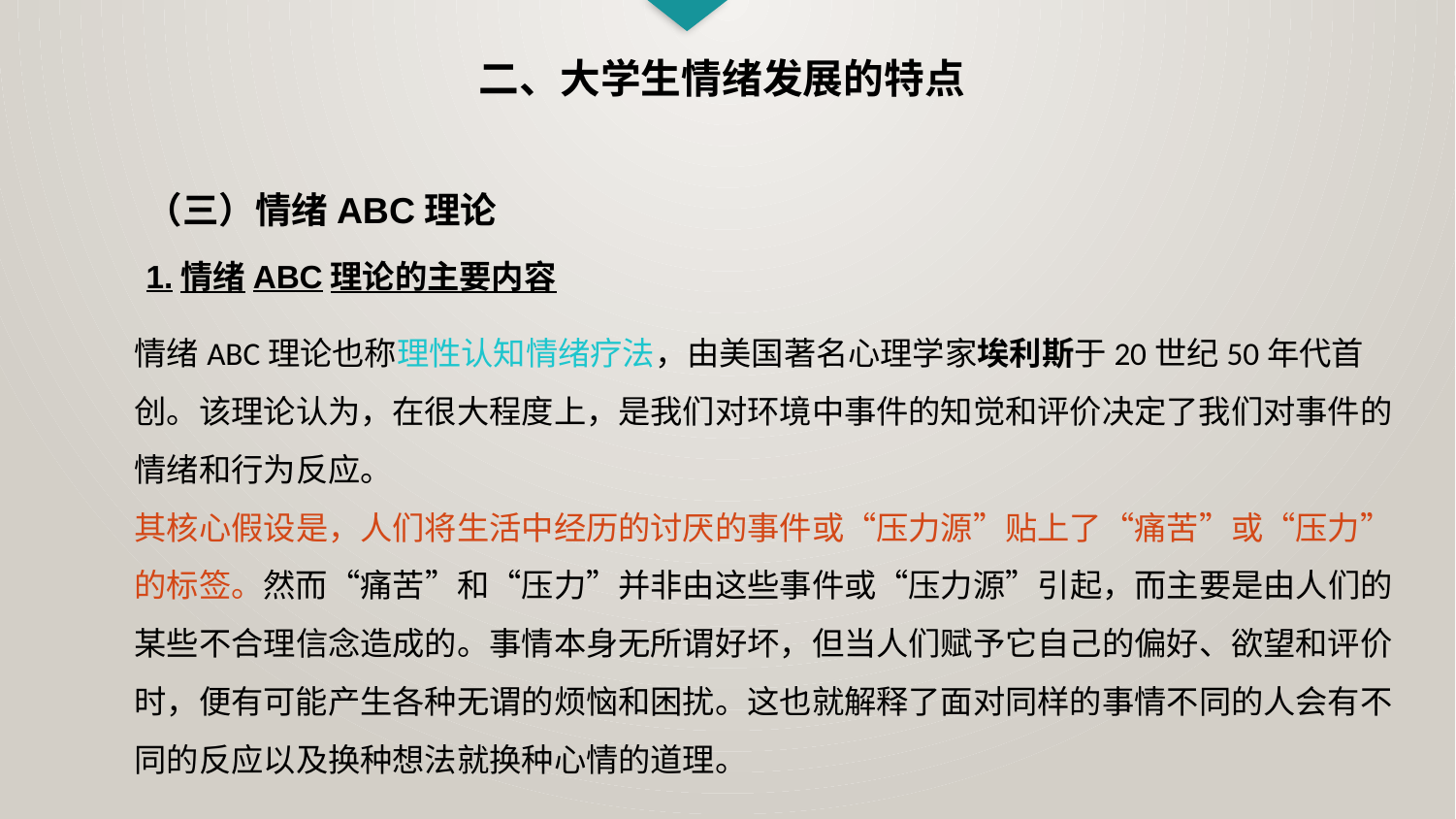

二、大学生情绪发展的特点
（三）情绪ABC理论
1.情绪ABC理论的主要内容
情绪ABC理论也称理性认知情绪疗法，由美国著名心理学家埃利斯于20世纪50年代首创。该理论认为，在很大程度上，是我们对环境中事件的知觉和评价决定了我们对事件的情绪和行为反应。
其核心假设是，人们将生活中经历的讨厌的事件或“压力源”贴上了“痛苦”或“压力”的标签。然而“痛苦”和“压力”并非由这些事件或“压力源”引起，而主要是由人们的某些不合理信念造成的。事情本身无所谓好坏，但当人们赋予它自己的偏好、欲望和评价时，便有可能产生各种无谓的烦恼和困扰。这也就解释了面对同样的事情不同的人会有不同的反应以及换种想法就换种心情的道理。
59